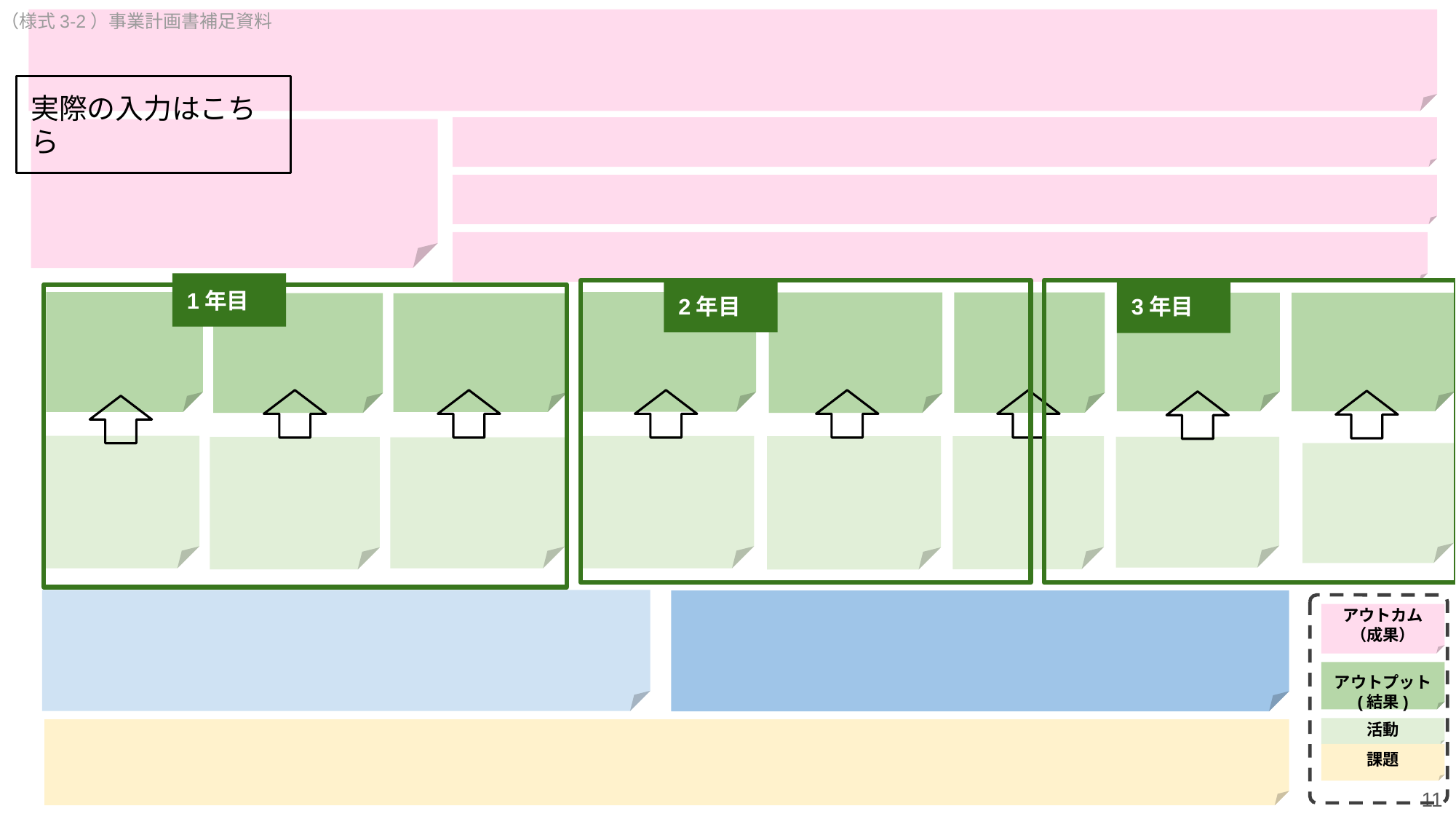

（様式3-2）事業計画書補足資料

実際の入力はこちら

1年目

2年目
3年目

アウトカム
（成果）

アウトプット
(結果)
活動
課題

11